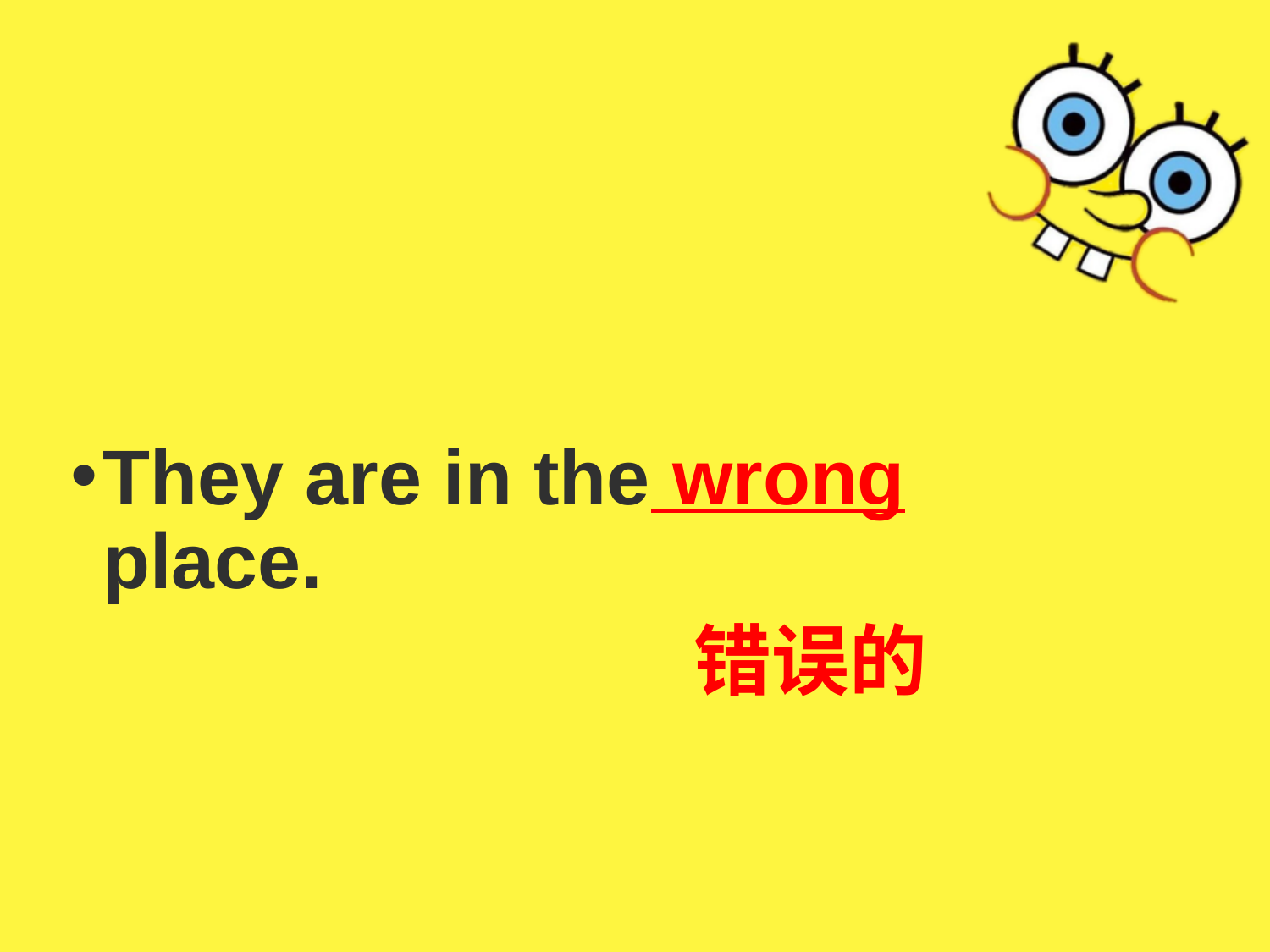

#

They are in the wrong place.
                            错误的